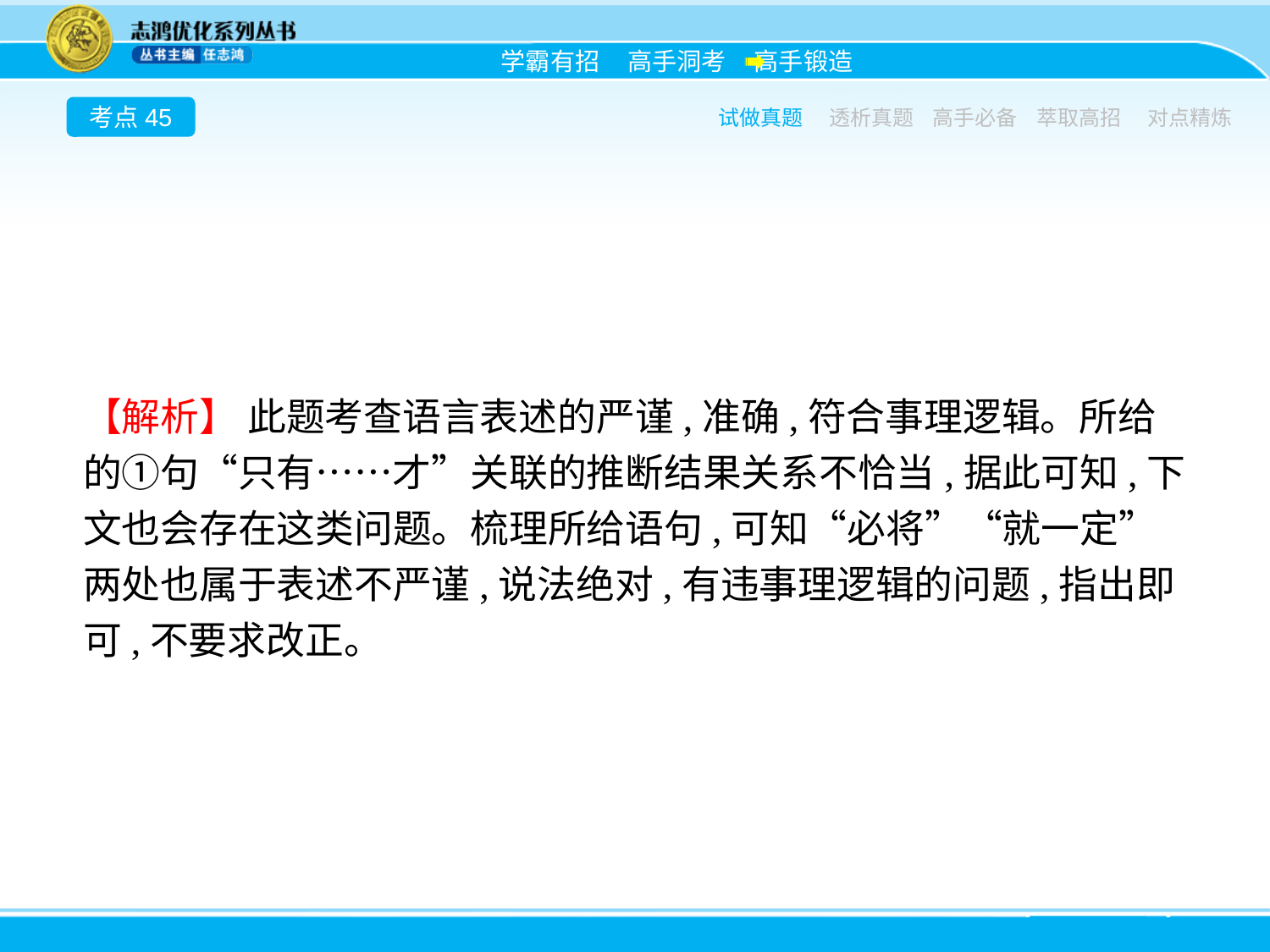

考点45
试做真题
透析真题
高手必备
萃取高招
对点精炼
【解析】 此题考查语言表述的严谨,准确,符合事理逻辑。所给的①句“只有……才”关联的推断结果关系不恰当,据此可知,下文也会存在这类问题。梳理所给语句,可知“必将”“就一定”两处也属于表述不严谨,说法绝对,有违事理逻辑的问题,指出即可,不要求改正。